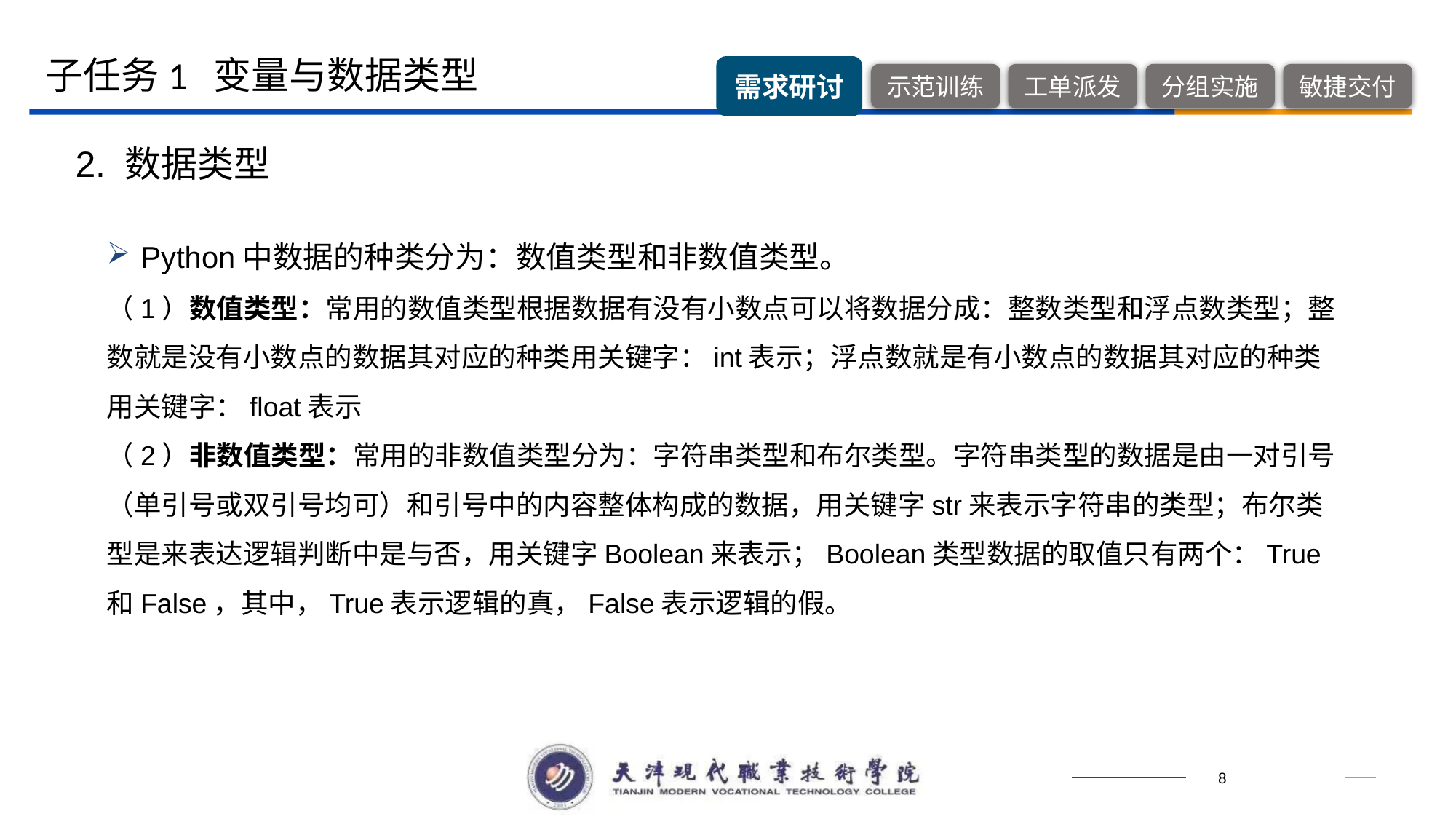

子任务1  变量与数据类型

2. 数据类型
Python中数据的种类分为：数值类型和非数值类型。
（1）数值类型：常用的数值类型根据数据有没有小数点可以将数据分成：整数类型和浮点数类型；整数就是没有小数点的数据其对应的种类用关键字：int表示；浮点数就是有小数点的数据其对应的种类用关键字：float表示
（2）非数值类型：常用的非数值类型分为：字符串类型和布尔类型。字符串类型的数据是由一对引号（单引号或双引号均可）和引号中的内容整体构成的数据，用关键字str来表示字符串的类型；布尔类型是来表达逻辑判断中是与否，用关键字Boolean来表示；Boolean类型数据的取值只有两个：True和False，其中，True表示逻辑的真，False表示逻辑的假。